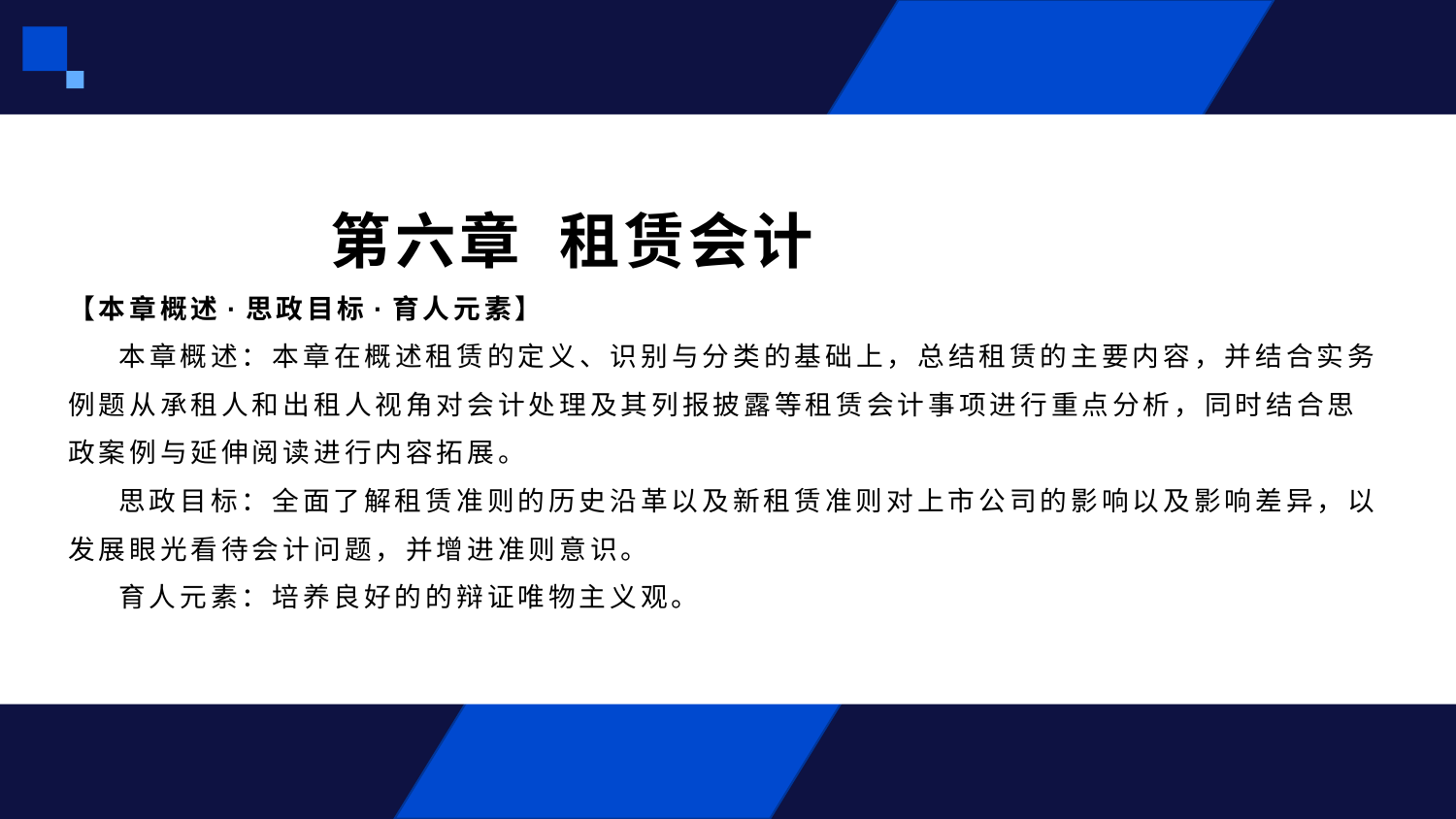

# 第六章  租赁会计 【本章概述·思政目标·育人元素】 本章概述：本章在概述租赁的定义、识别与分类的基础上，总结租赁的主要内容，并结合实务例题从承租人和出租人视角对会计处理及其列报披露等租赁会计事项进行重点分析，同时结合思政案例与延伸阅读进行内容拓展。 思政目标：全面了解租赁准则的历史沿革以及新租赁准则对上市公司的影响以及影响差异，以发展眼光看待会计问题，并增进准则意识。 育人元素：培养良好的的辩证唯物主义观。